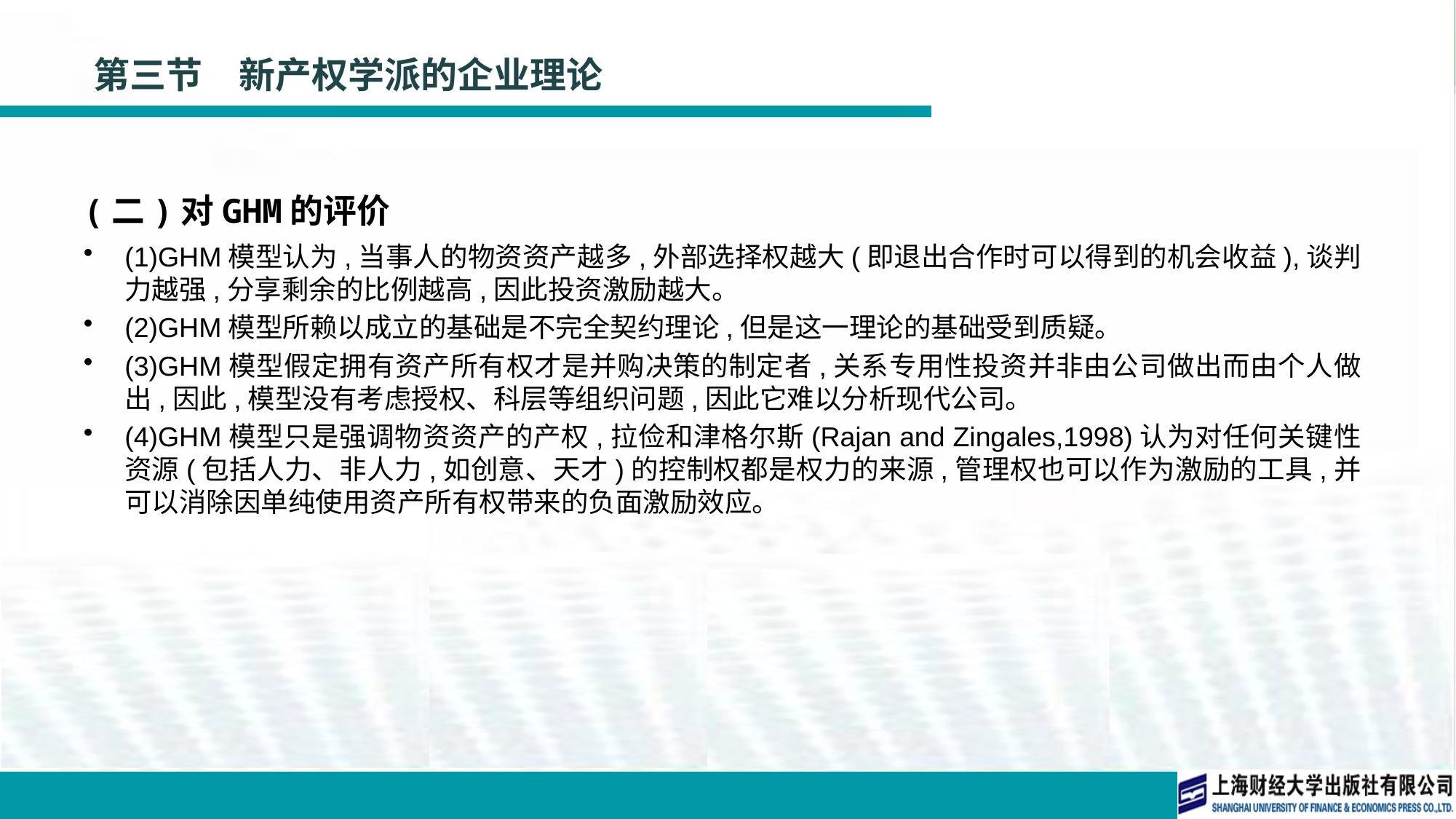

# 第三节　新产权学派的企业理论
(二)对GHM的评价
(1)GHM模型认为,当事人的物资资产越多,外部选择权越大(即退出合作时可以得到的机会收益),谈判力越强,分享剩余的比例越高,因此投资激励越大。
(2)GHM模型所赖以成立的基础是不完全契约理论,但是这一理论的基础受到质疑。
(3)GHM模型假定拥有资产所有权才是并购决策的制定者,关系专用性投资并非由公司做出而由个人做出,因此,模型没有考虑授权、科层等组织问题,因此它难以分析现代公司。
(4)GHM模型只是强调物资资产的产权,拉俭和津格尔斯(Rajan and Zingales,1998)认为对任何关键性资源(包括人力、非人力,如创意、天才)的控制权都是权力的来源,管理权也可以作为激励的工具,并可以消除因单纯使用资产所有权带来的负面激励效应。